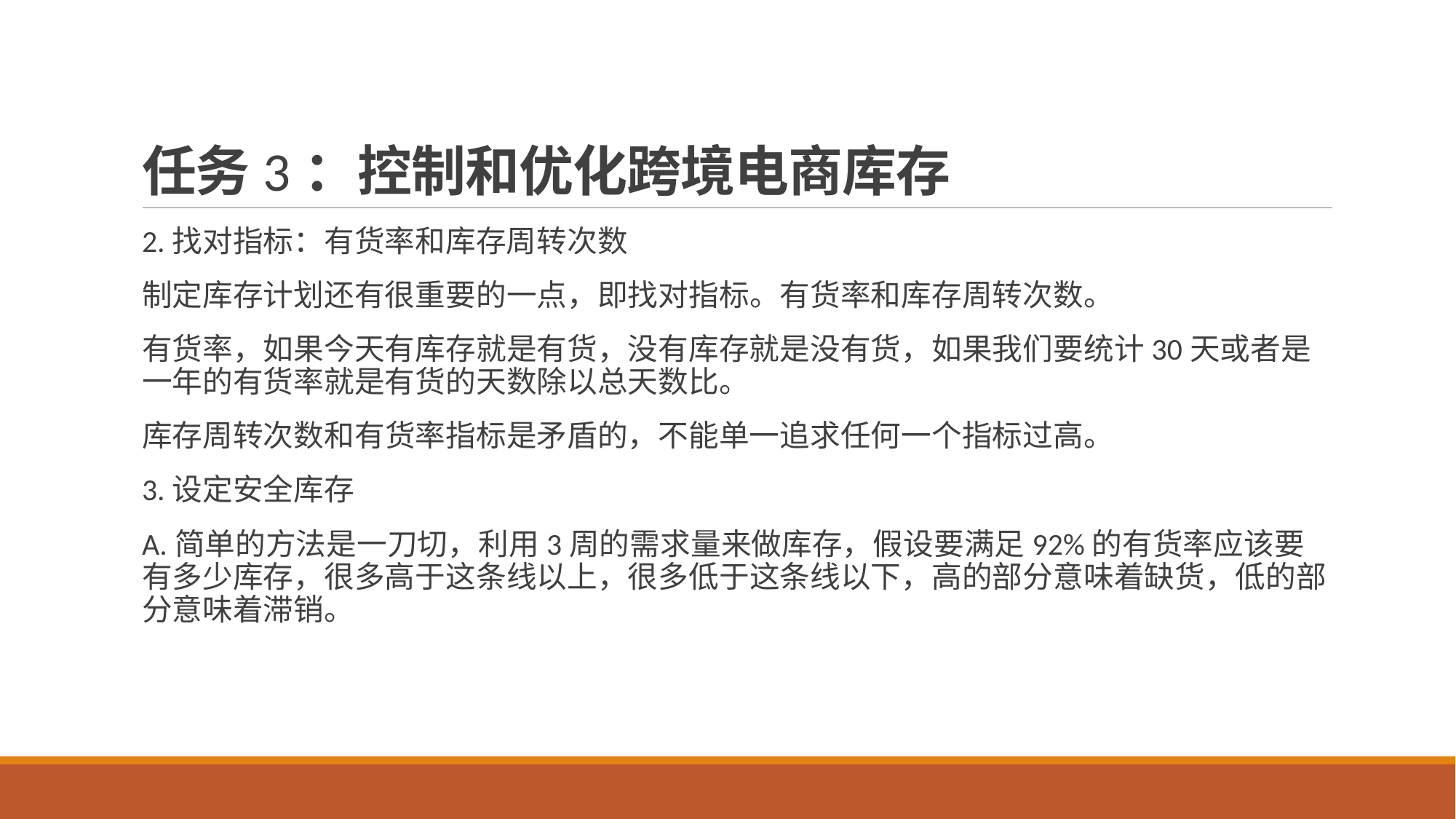

# 任务3：控制和优化跨境电商库存
2.找对指标：有货率和库存周转次数
制定库存计划还有很重要的一点，即找对指标。有货率和库存周转次数。
有货率，如果今天有库存就是有货，没有库存就是没有货，如果我们要统计30天或者是一年的有货率就是有货的天数除以总天数比。
库存周转次数和有货率指标是矛盾的，不能单一追求任何一个指标过高。
3.设定安全库存
A.简单的方法是一刀切，利用3周的需求量来做库存，假设要满足92%的有货率应该要有多少库存，很多高于这条线以上，很多低于这条线以下，高的部分意味着缺货，低的部分意味着滞销。